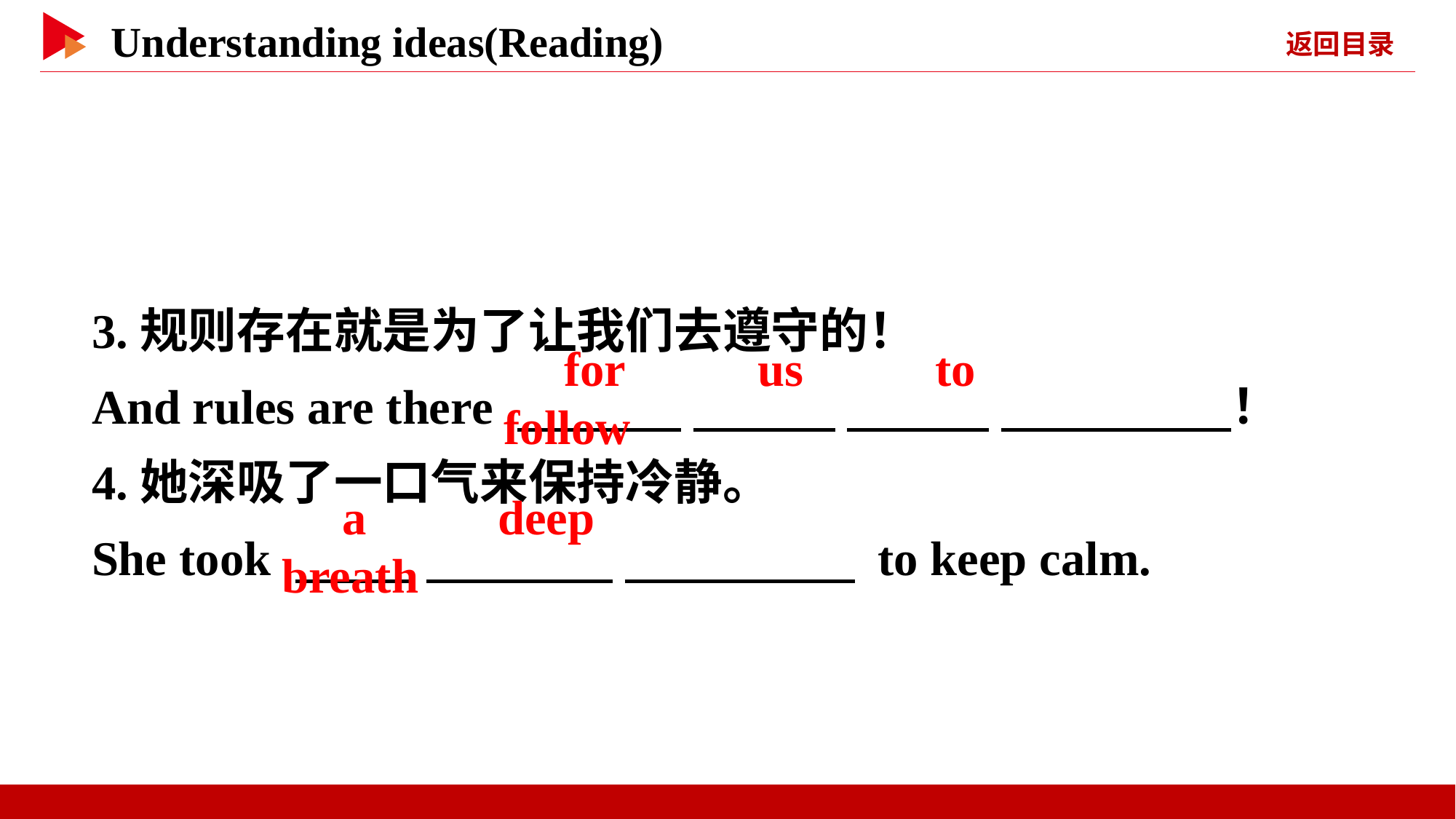

3.规则存在就是为了让我们去遵守的！
And rules are there 　      　 　    　 　    　 　            　！
4.她深吸了一口气来保持冷静。
She took 　  　 　        　 　            　 to keep calm.
　for　 　us　 　to　 　follow
　a　 　deep　 　breath